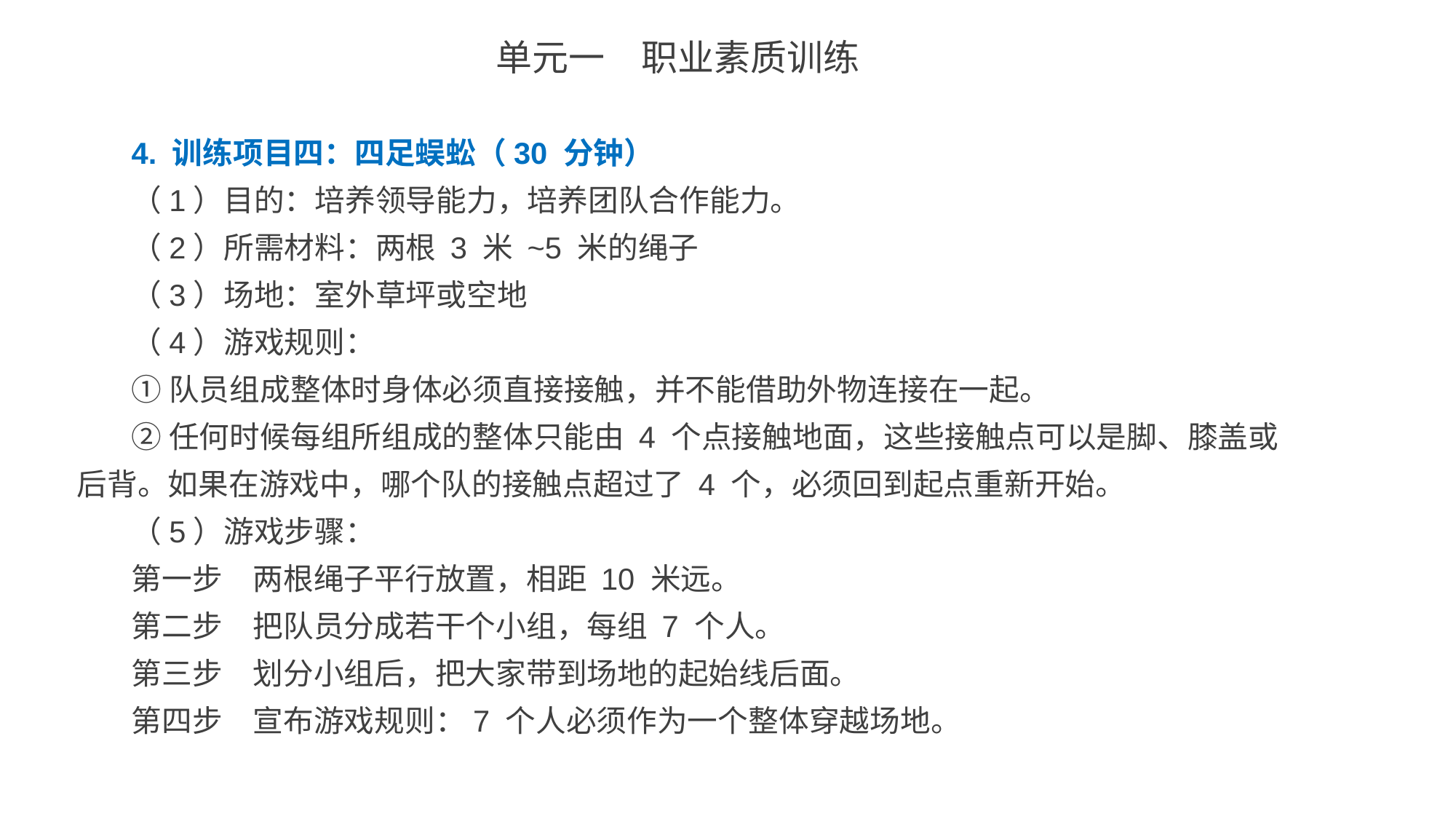

单元一　职业素质训练
4. 训练项目四：四足蜈蚣（30 分钟）
（1）目的：培养领导能力，培养团队合作能力。
（2）所需材料：两根 3 米 ~5 米的绳子
（3）场地：室外草坪或空地
（4）游戏规则：
①队员组成整体时身体必须直接接触，并不能借助外物连接在一起。
②任何时候每组所组成的整体只能由 4 个点接触地面，这些接触点可以是脚、膝盖或后背。如果在游戏中，哪个队的接触点超过了 4 个，必须回到起点重新开始。
（5）游戏步骤：
第一步　两根绳子平行放置，相距 10 米远。
第二步　把队员分成若干个小组，每组 7 个人。
第三步　划分小组后，把大家带到场地的起始线后面。
第四步　宣布游戏规则：7 个人必须作为一个整体穿越场地。